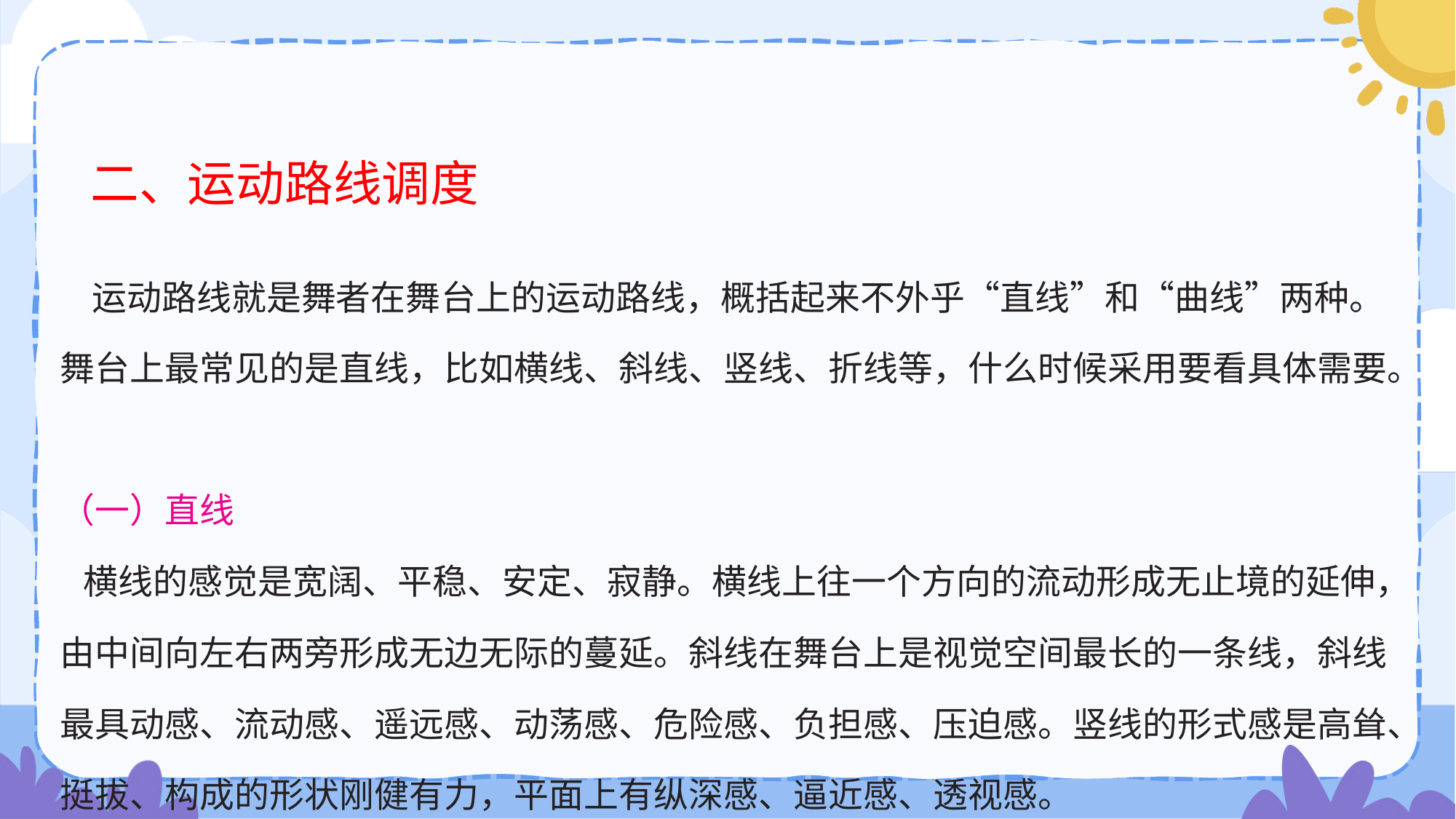

# 二、运动路线调度
   运动路线就是舞者在舞台上的运动路线，概括起来不外乎“直线”和“曲线”两种。舞台上最常见的是直线，比如横线、斜线、竖线、折线等，什么时候采用要看具体需要。
（一）直线
   横线的感觉是宽阔、平稳、安定、寂静。横线上往一个方向的流动形成无止境的延伸，由中间向左右两旁形成无边无际的蔓延。斜线在舞台上是视觉空间最长的一条线，斜线最具动感、流动感、遥远感、动荡感、危险感、负担感、压迫感。竖线的形式感是高耸、挺拔、构成的形状刚健有力，平面上有纵深感、逼近感、透视感。